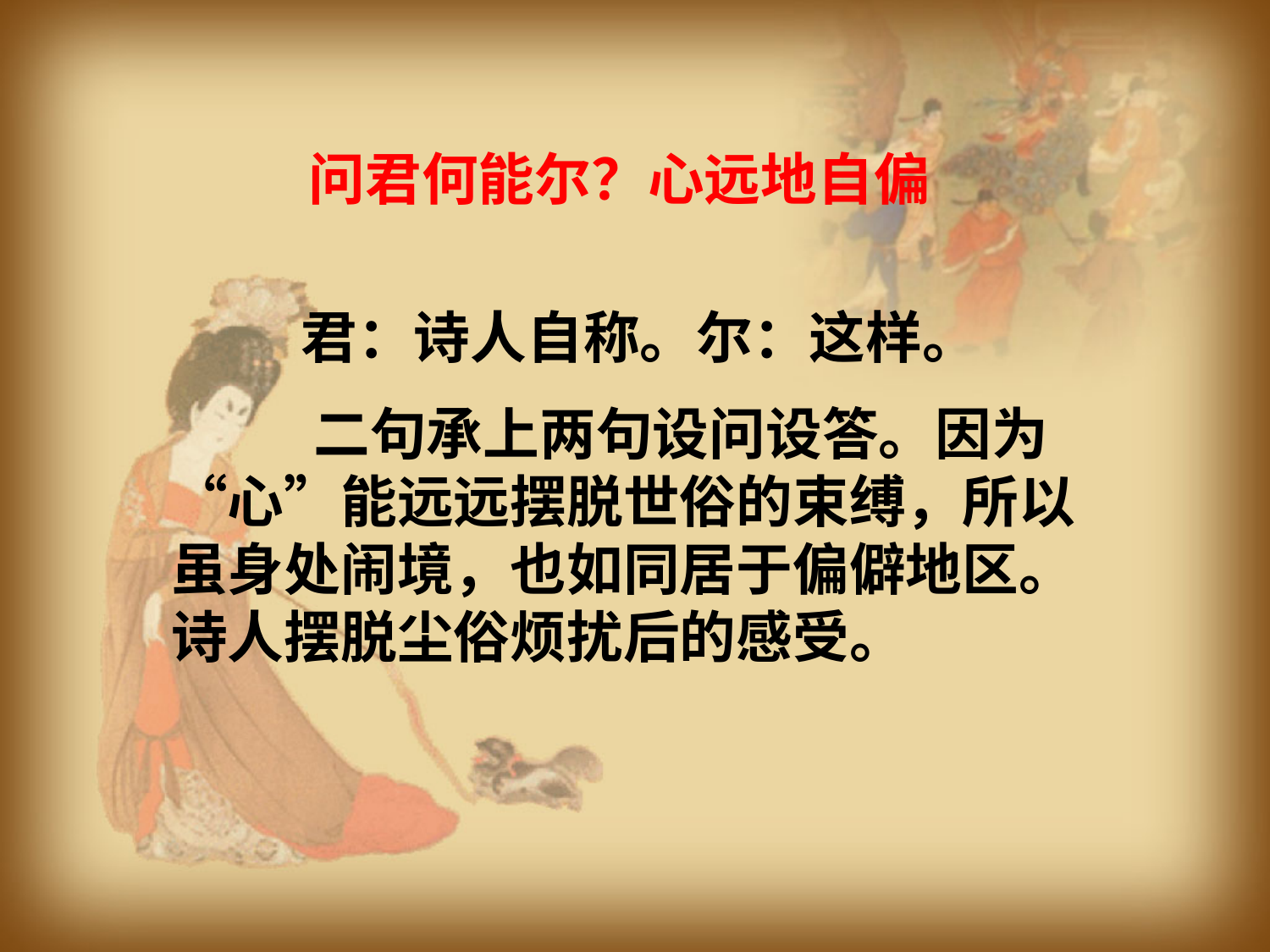

问君何能尔？心远地自偏
         君：诗人自称。尔：这样。
          二句承上两句设问设答。因为“心”能远远摆脱世俗的束缚，所以虽身处闹境，也如同居于偏僻地区。诗人摆脱尘俗烦扰后的感受。